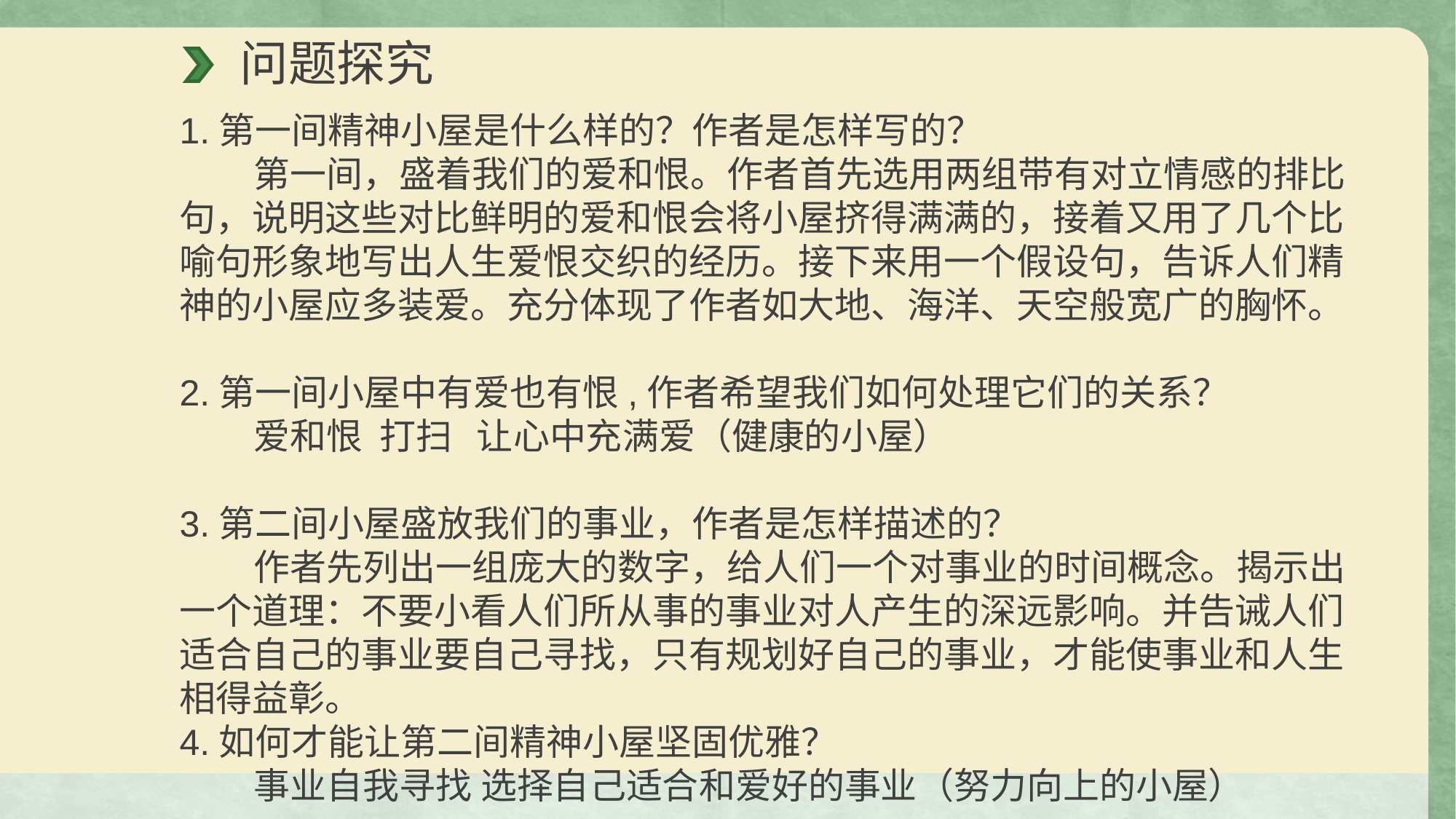

问题探究

1.第一间精神小屋是什么样的？作者是怎样写的？
        第一间，盛着我们的爱和恨。作者首先选用两组带有对立情感的排比句，说明这些对比鲜明的爱和恨会将小屋挤得满满的，接着又用了几个比喻句形象地写出人生爱恨交织的经历。接下来用一个假设句，告诉人们精神的小屋应多装爱。充分体现了作者如大地、海洋、天空般宽广的胸怀。

2.第一间小屋中有爱也有恨,作者希望我们如何处理它们的关系？
        爱和恨  打扫   让心中充满爱（健康的小屋）

3.第二间小屋盛放我们的事业，作者是怎样描述的？
        作者先列出一组庞大的数字，给人们一个对事业的时间概念。揭示出一个道理：不要小看人们所从事的事业对人产生的深远影响。并告诫人们适合自己的事业要自己寻找，只有规划好自己的事业，才能使事业和人生相得益彰。
4.如何才能让第二间精神小屋坚固优雅？
        事业自我寻找 选择自己适合和爱好的事业（努力向上的小屋）